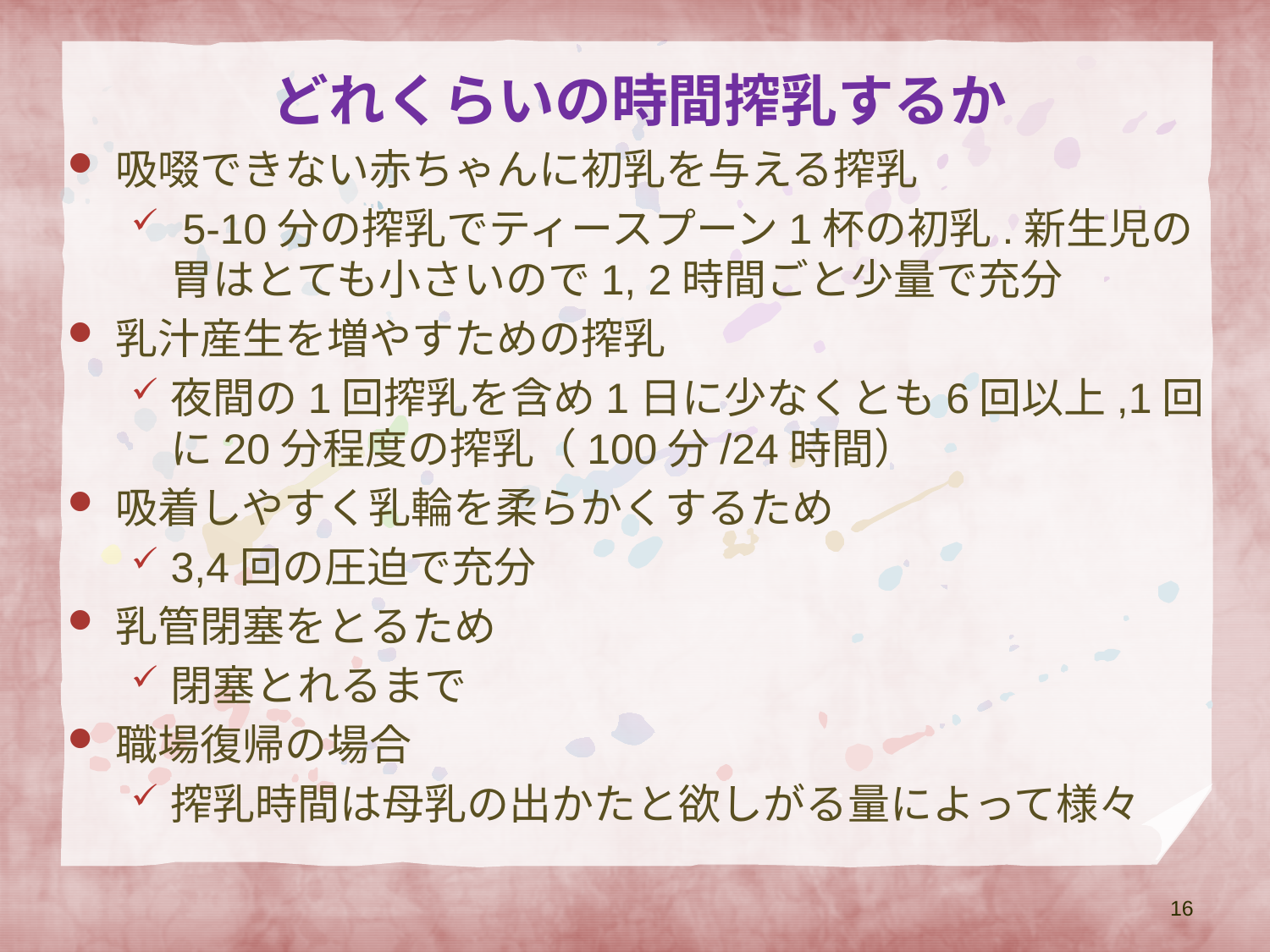

# どれくらいの時間搾乳するか
吸啜できない赤ちゃんに初乳を与える搾乳
 5-10分の搾乳でティースプーン1杯の初乳.新生児の胃はとても小さいので1, 2時間ごと少量で充分
乳汁産生を増やすための搾乳
夜間の1回搾乳を含め1日に少なくとも6回以上,1回に20分程度の搾乳（100分/24時間）
吸着しやすく乳輪を柔らかくするため
3,4回の圧迫で充分
乳管閉塞をとるため
閉塞とれるまで
職場復帰の場合
搾乳時間は母乳の出かたと欲しがる量によって様々
16